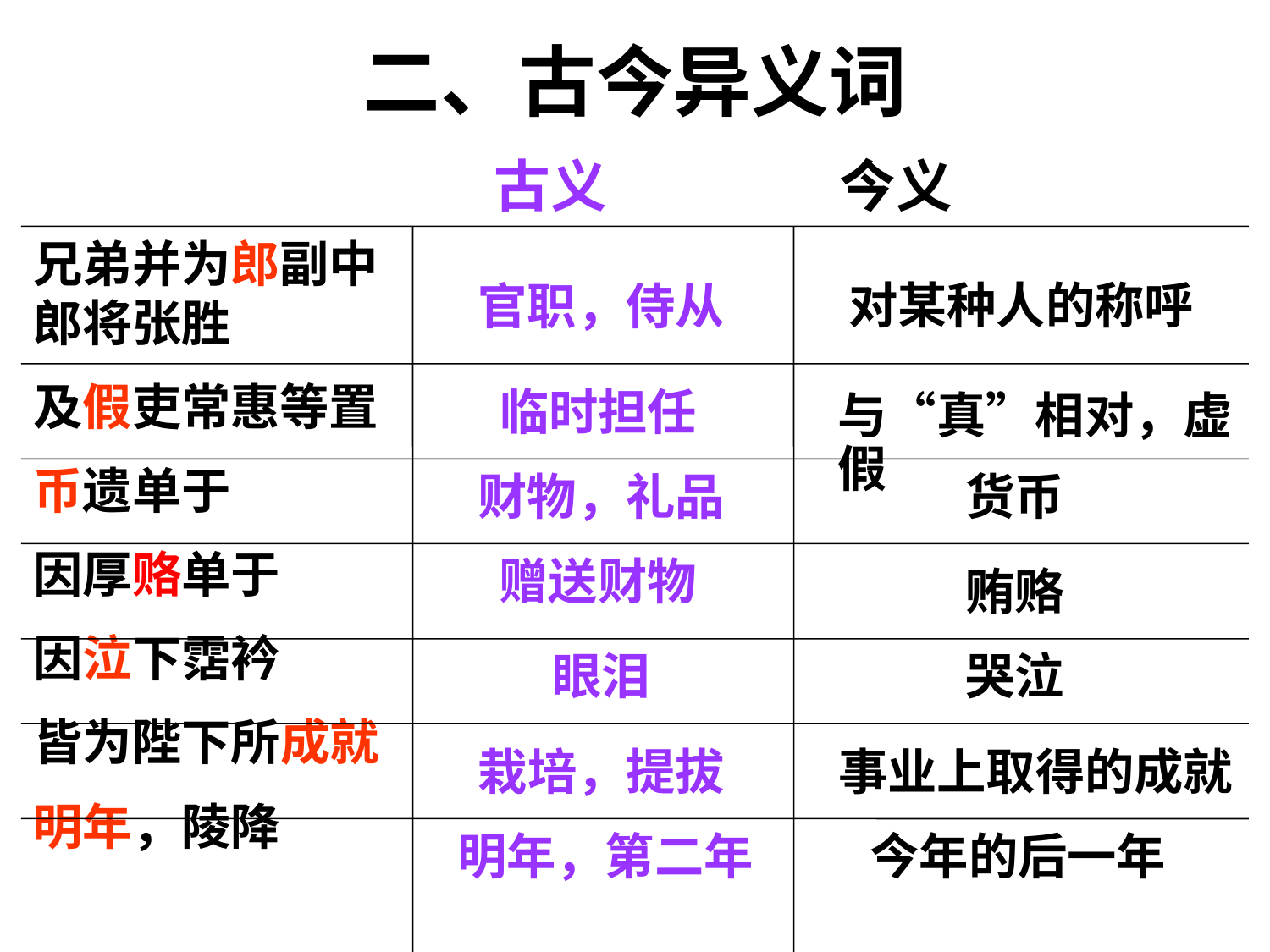

# 二、古今异义词

                           古义                  今义

兄弟并为郎副中郎将张胜
及假吏常惠等置
币遗单于
因厚赂单于
因泣下霑衿
皆为陛下所成就
明年，陵降

官职，侍从
对某种人的称呼

临时担任
与“真”相对，虚假

财物，礼品
货币

赠送财物
贿赂

眼泪
哭泣

栽培，提拔
事业上取得的成就

明年，第二年
今年的后一年